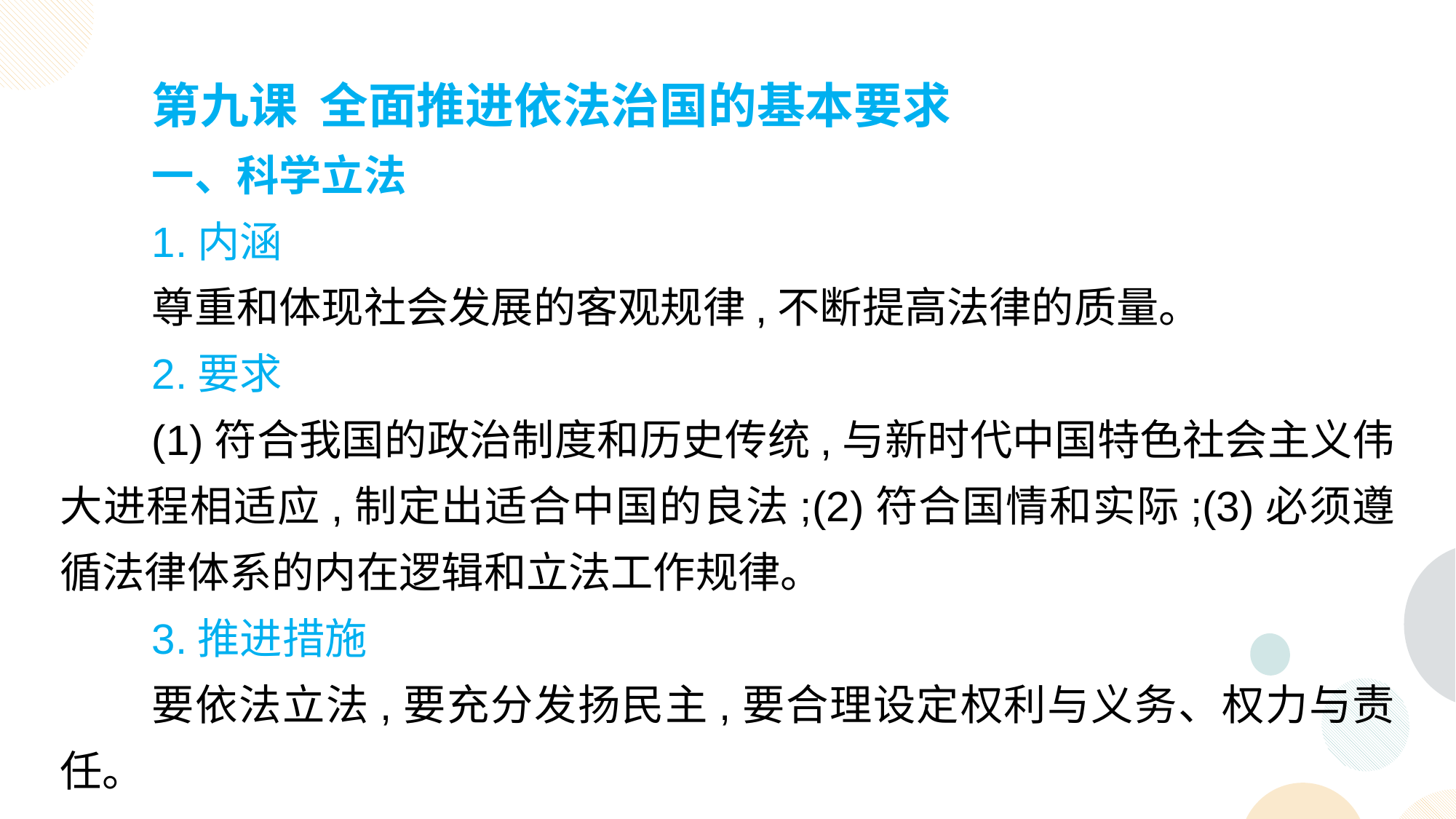

第九课  全面推进依法治国的基本要求
一、科学立法
1.内涵
尊重和体现社会发展的客观规律,不断提高法律的质量。
2.要求
(1)符合我国的政治制度和历史传统,与新时代中国特色社会主义伟大进程相适应,制定出适合中国的良法;(2)符合国情和实际;(3)必须遵循法律体系的内在逻辑和立法工作规律。
3.推进措施
要依法立法,要充分发扬民主,要合理设定权利与义务、权力与责任。